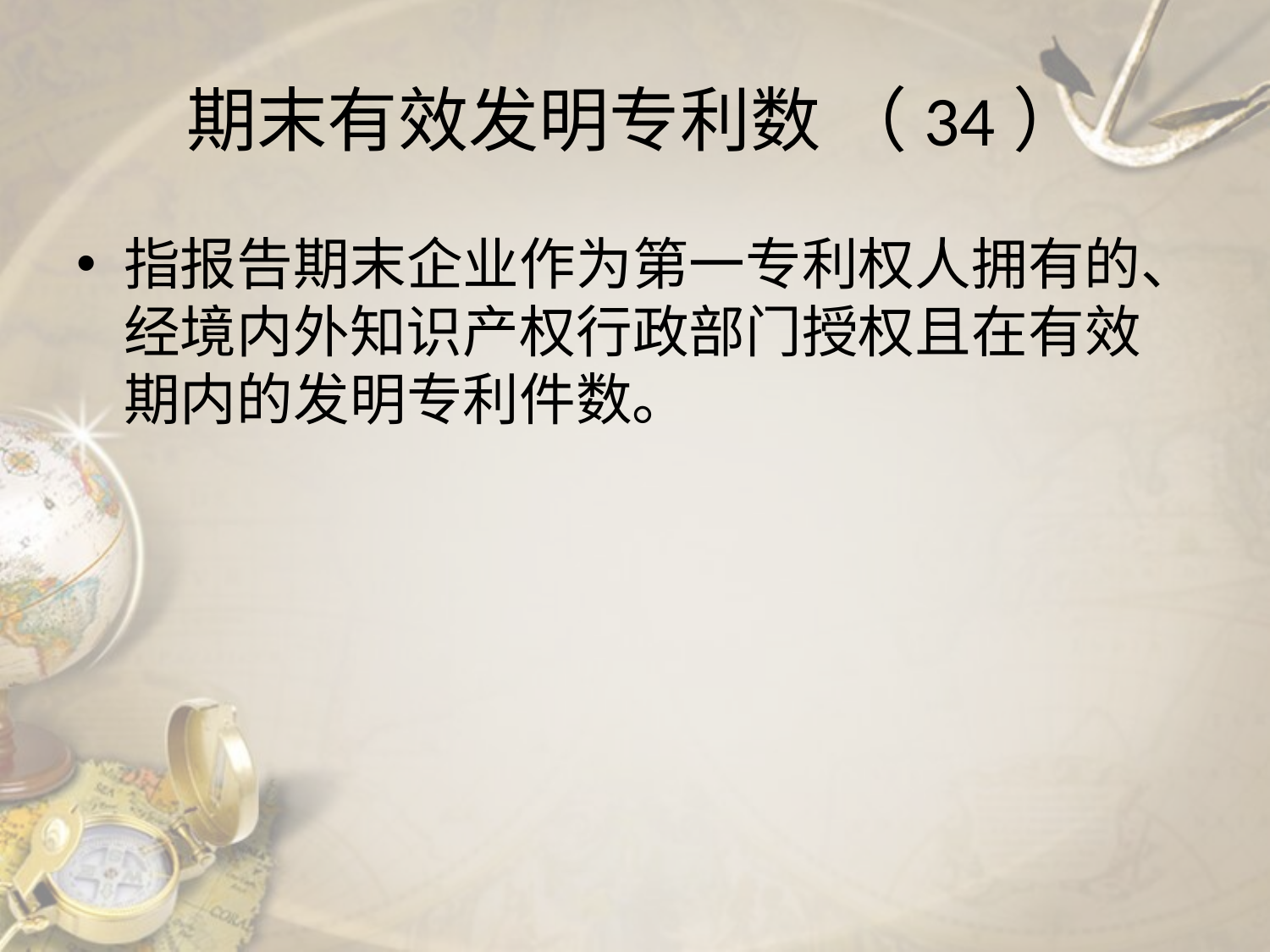

# 期末有效发明专利数 （34）
指报告期末企业作为第一专利权人拥有的、经境内外知识产权行政部门授权且在有效期内的发明专利件数。